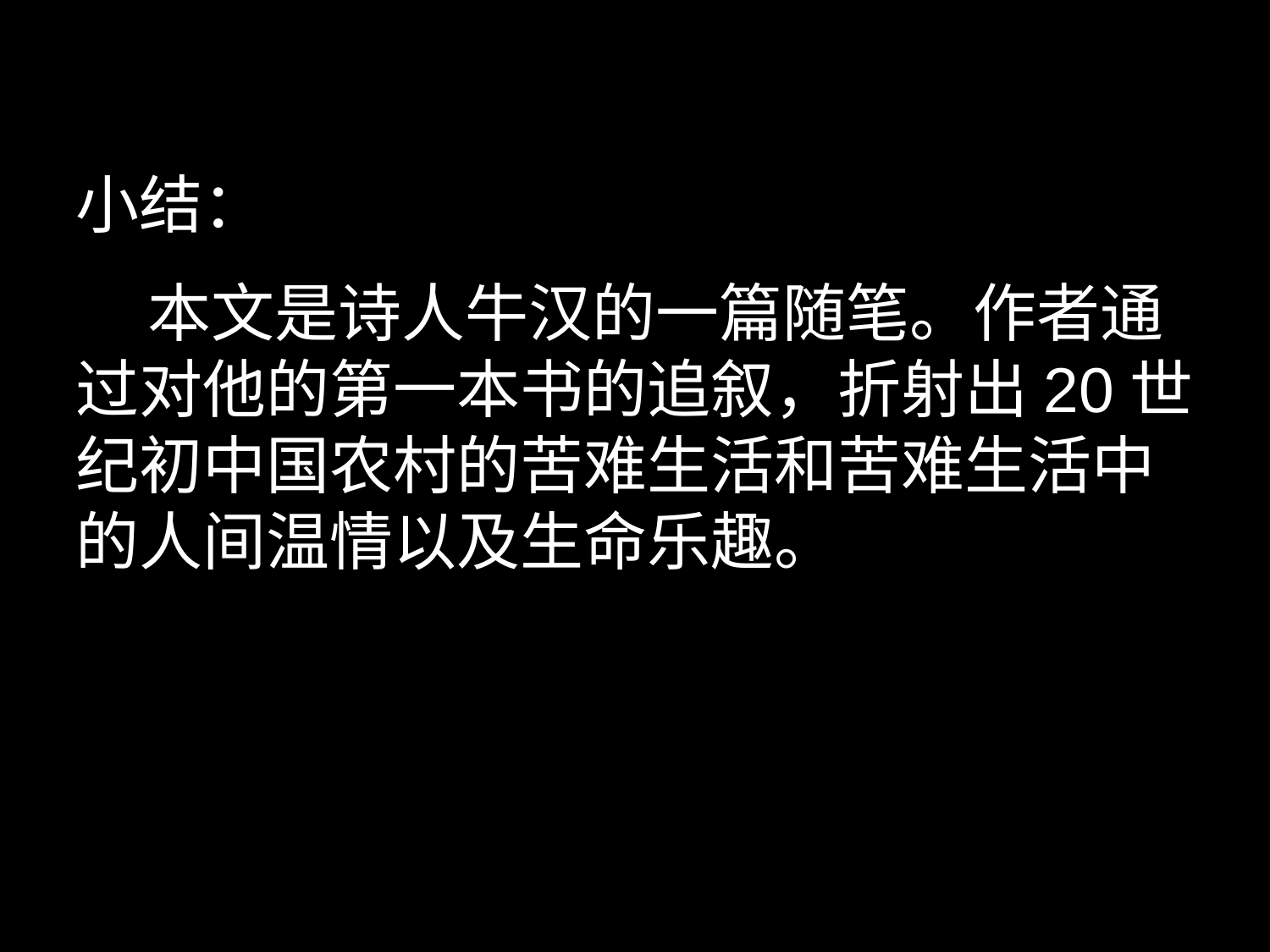

小结：
    本文是诗人牛汉的一篇随笔。作者通过对他的第一本书的追叙，折射出20世纪初中国农村的苦难生活和苦难生活中的人间温情以及生命乐趣。